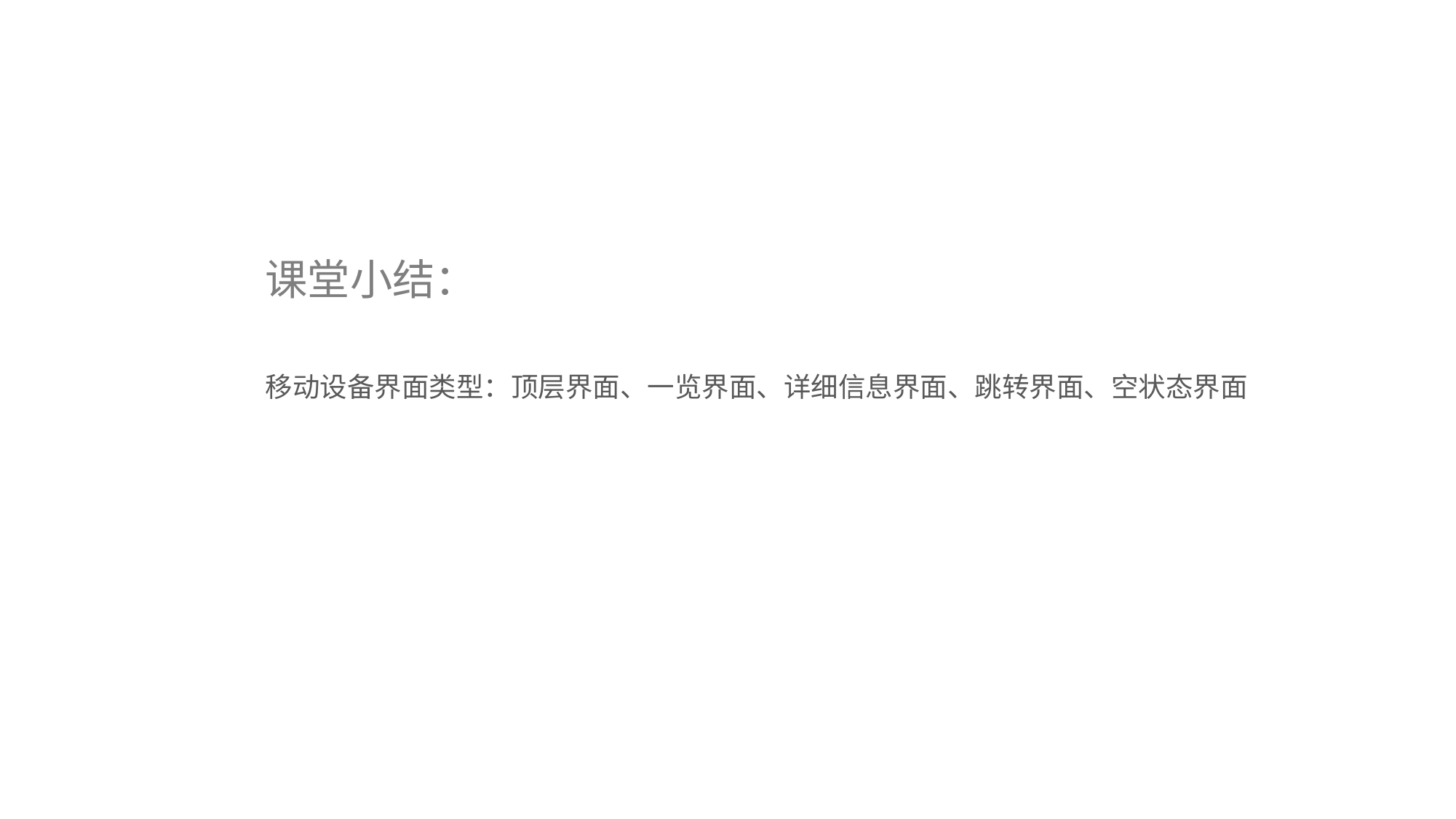

课堂小结：

移动设备界面类型：顶层界面、一览界面、详细信息界面、跳转界面、空状态界面